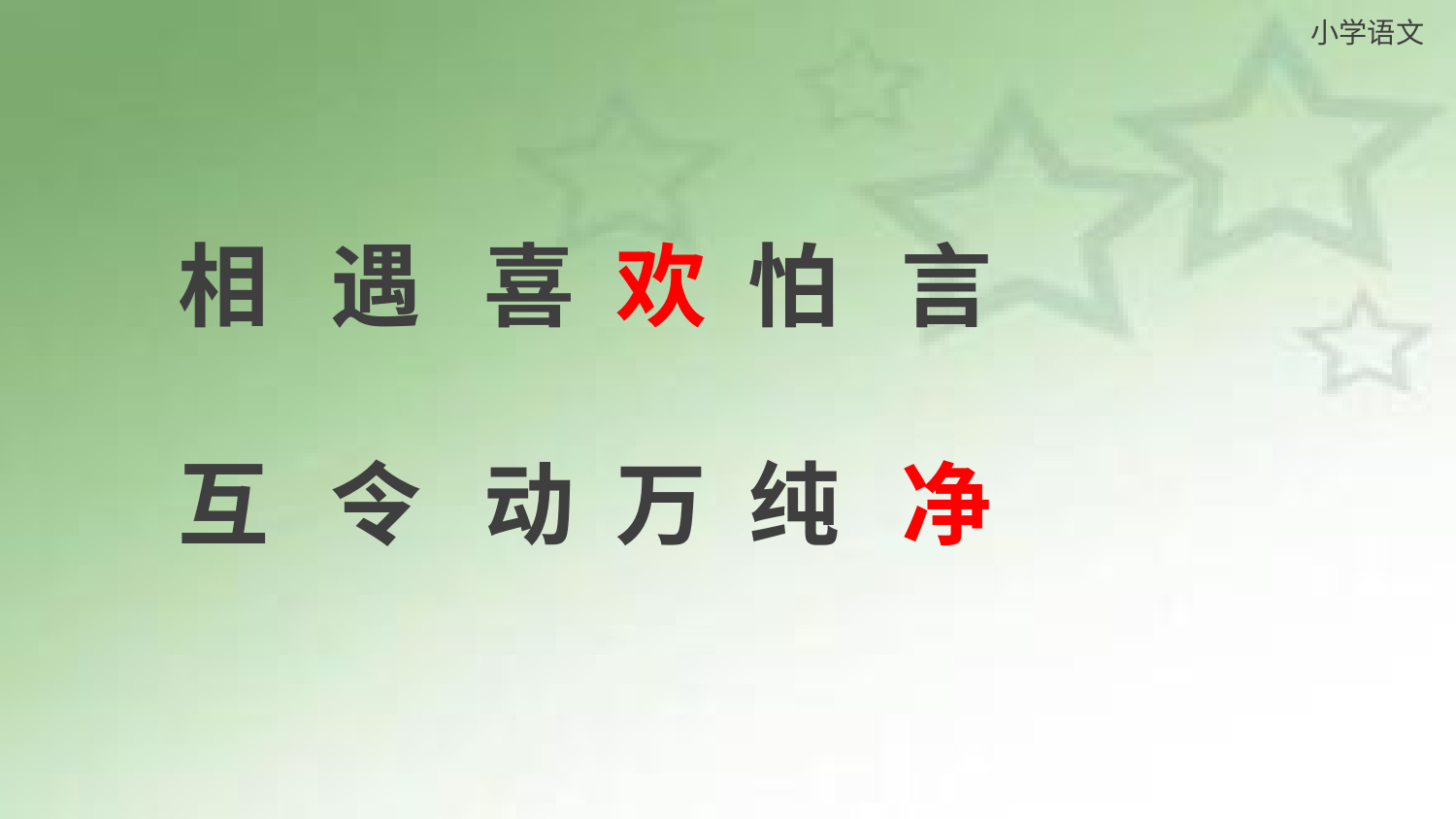

相   遇   喜  欢  怕   言

互   令   动  万  纯   净